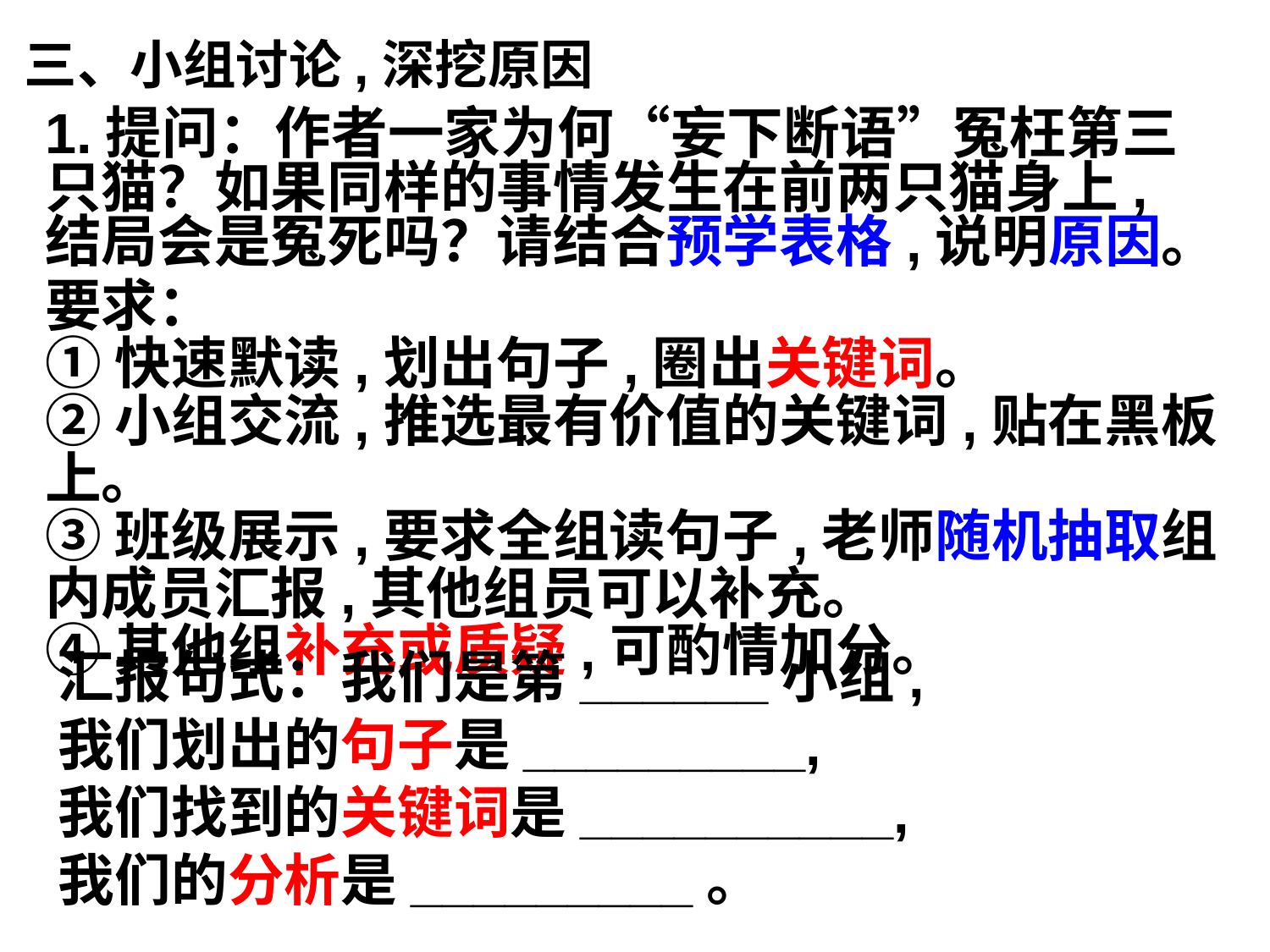

三、小组讨论,深挖原因
1.提问：作者一家为何“妄下断语”冤枉第三只猫？如果同样的事情发生在前两只猫身上,结局会是冤死吗？请结合预学表格,说明原因。
要求：
①快速默读,划出句子,圈出关键词。
②小组交流,推选最有价值的关键词,贴在黑板上。
③班级展示,要求全组读句子,老师随机抽取组内成员汇报,其他组员可以补充。
④其他组补充或质疑,可酌情加分。
汇报句式：我们是第______小组,
我们划出的句子是_________,
我们找到的关键词是__________,
我们的分析是_________。